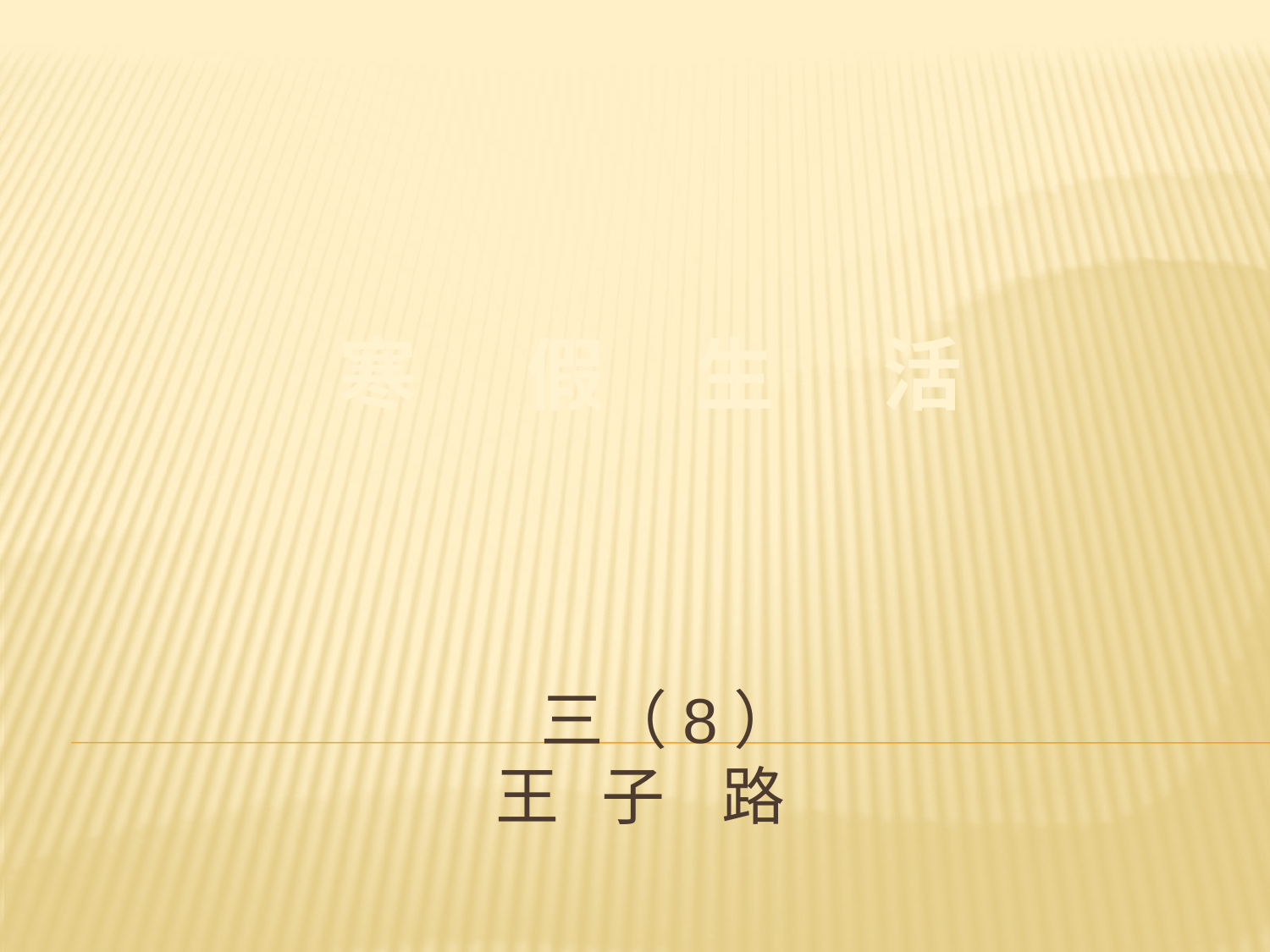

寒      假     生      活
# 三（8） 王   子    路